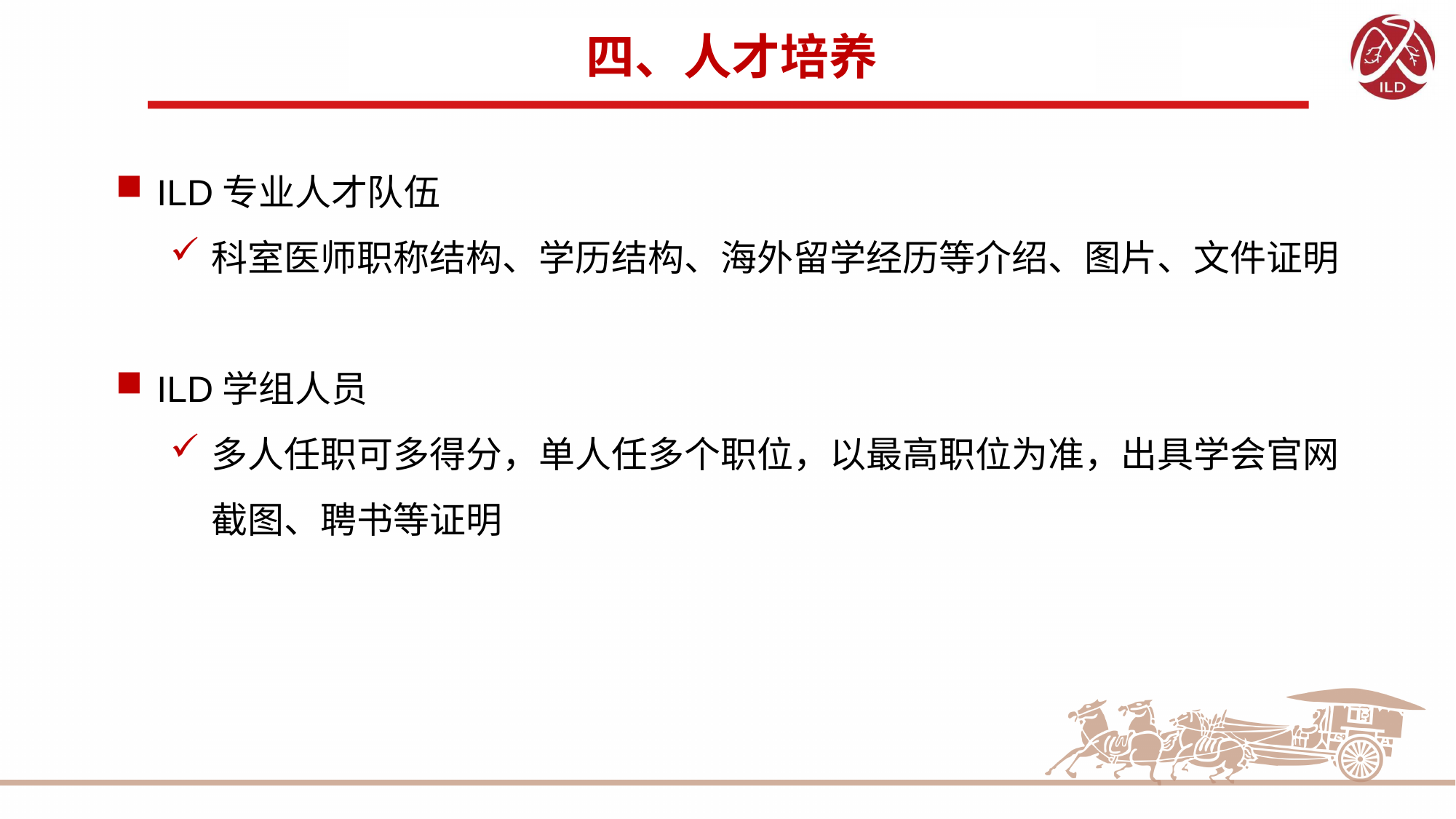

# 四、人才培养
ILD专业人才队伍
科室医师职称结构、学历结构、海外留学经历等介绍、图片、文件证明

ILD学组人员
多人任职可多得分，单人任多个职位，以最高职位为准，出具学会官网截图、聘书等证明